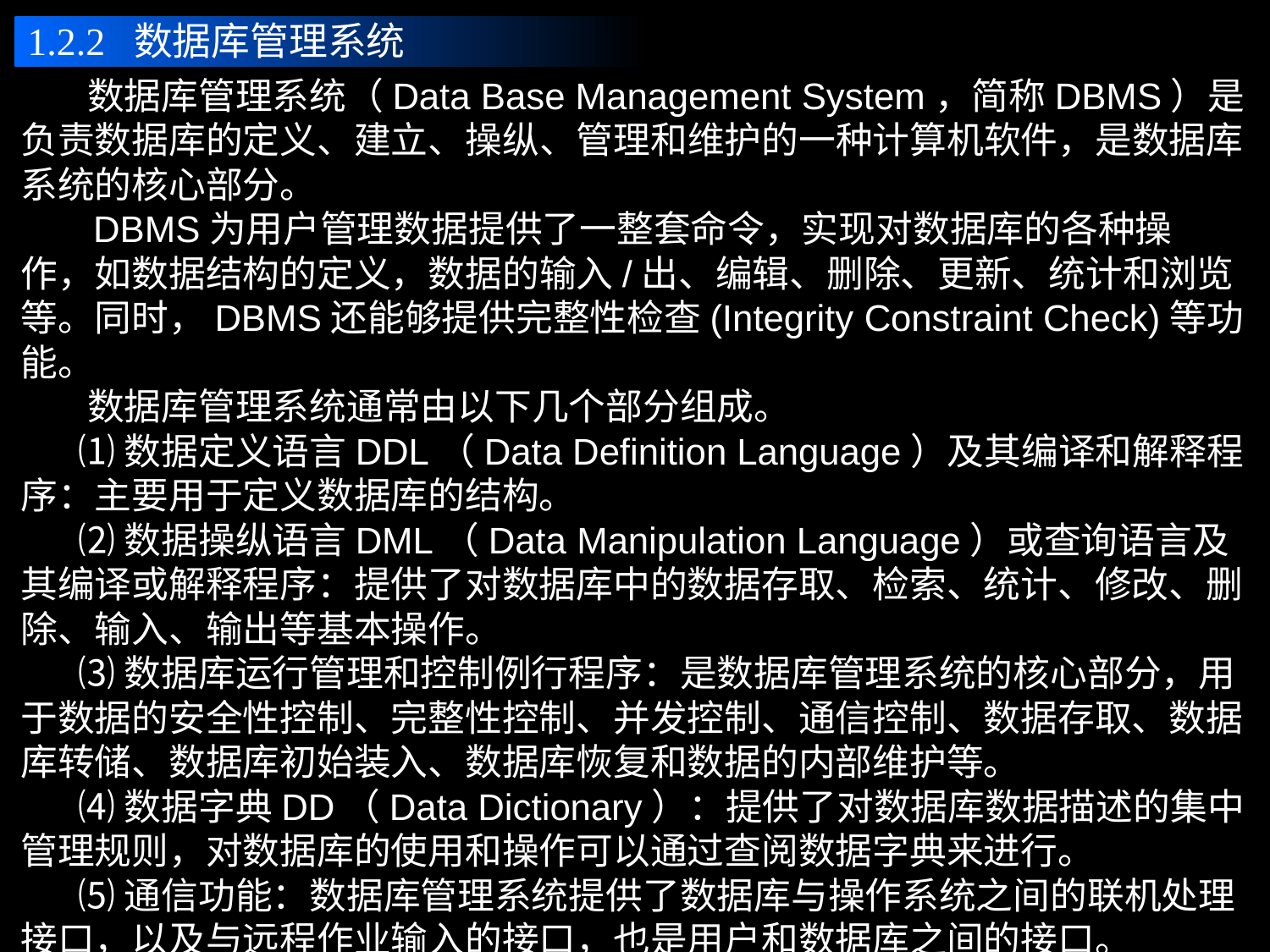

1.2.2  数据库管理系统
       数据库管理系统（Data Base Management System，简称DBMS）是负责数据库的定义、建立、操纵、管理和维护的一种计算机软件，是数据库系统的核心部分。
       DBMS为用户管理数据提供了一整套命令，实现对数据库的各种操作，如数据结构的定义，数据的输入/出、编辑、删除、更新、统计和浏览等。同时，DBMS还能够提供完整性检查(Integrity Constraint Check)等功能。
       数据库管理系统通常由以下几个部分组成。
       ⑴数据定义语言DDL（Data Definition Language）及其编译和解释程序：主要用于定义数据库的结构。
       ⑵数据操纵语言DML（Data Manipulation Language）或查询语言及其编译或解释程序：提供了对数据库中的数据存取、检索、统计、修改、删除、输入、输出等基本操作。
       ⑶数据库运行管理和控制例行程序：是数据库管理系统的核心部分，用于数据的安全性控制、完整性控制、并发控制、通信控制、数据存取、数据库转储、数据库初始装入、数据库恢复和数据的内部维护等。
       ⑷数据字典DD（Data Dictionary）：提供了对数据库数据描述的集中管理规则，对数据库的使用和操作可以通过查阅数据字典来进行。
       ⑸通信功能：数据库管理系统提供了数据库与操作系统之间的联机处理接口，以及与远程作业输入的接口，也是用户和数据库之间的接口。